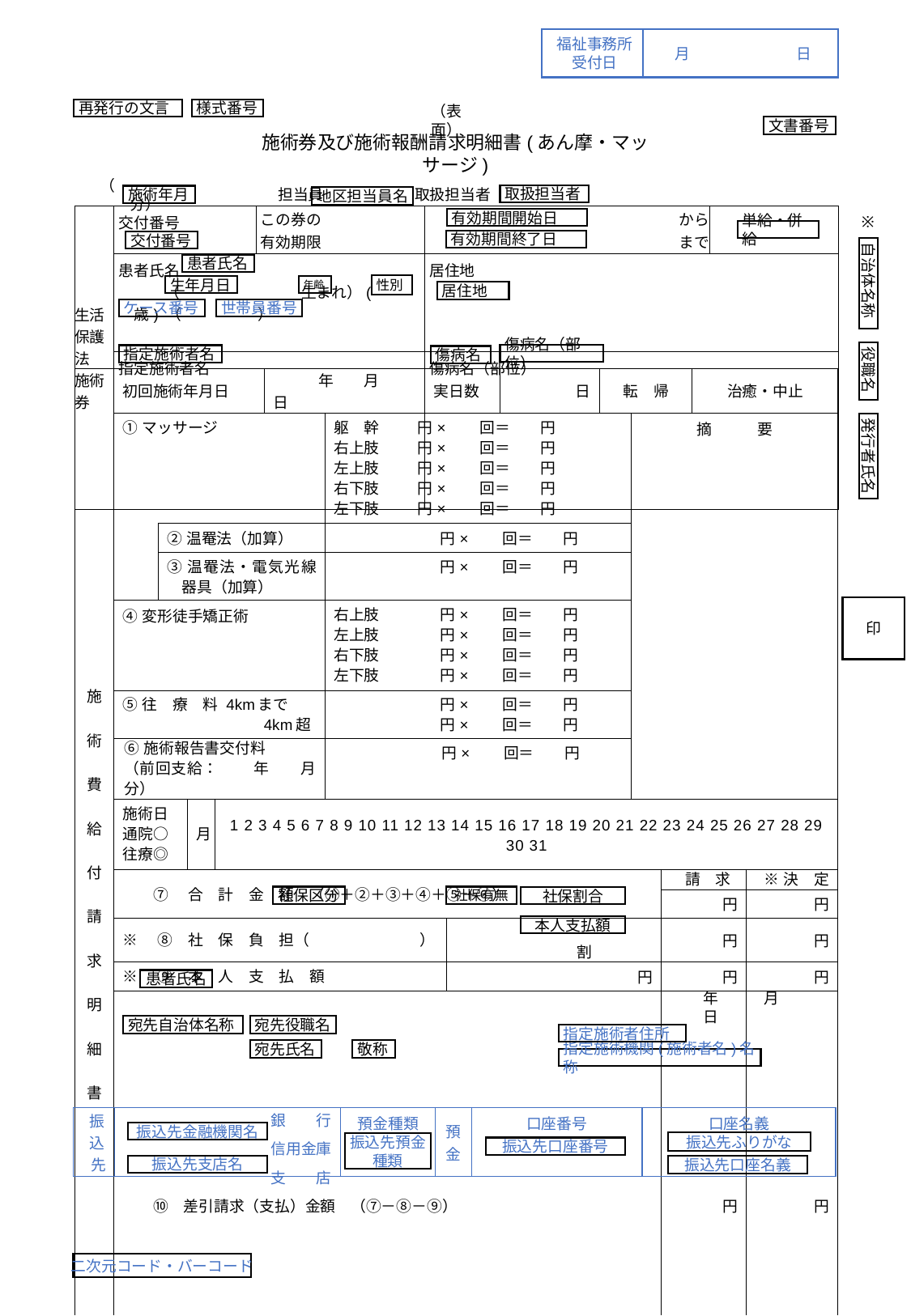

福祉事務所
受付日
月	日
再発行の文言
様式番号
（表面）
文書番号
施術券及び施術報酬請求明細書(あん摩・マッサージ)
（　　　　　　　　　分）
　　　担当員	　　　　取扱担当者
取扱担当者
施術年月
地区担当員名
| 生活保護法 施術券 | 交付番号 | この券の 有効期限 | から まで |  |
| --- | --- | --- | --- | --- |
|  | 患者氏名 　　　（　　　　　　　　生まれ）(　　　　歳) （　　　　　） |  | 居住地 |  |
|  | 指定施術者名 |  | 傷病名（部位） |  |
有効期間開始日
※
単給・併給
有効期間終了日
交付番号
自治体名称
患者氏名
性別
生年月日
年齢
居住地
ケース番号
世帯員番号
役職名
傷病名（部位）
指定施術者名
傷病名
| 施 術 費 給 付 請 求 明 細 書 | 初回施術年月日 |  |  |  | 年　　月　　日 |  | 実日数 |  | 日 | 転　帰 |  |  | 治癒・中止 |  |
| --- | --- | --- | --- | --- | --- | --- | --- | --- | --- | --- | --- | --- | --- | --- |
|  | ①マッサージ |  |  |  |  | 躯　幹 円×　　回＝　　円 右上肢 円×　　回＝　　円 左上肢 円×　　回＝　　円 右下肢 円×　　回＝　　円 左下肢 円×　　回＝　　円 |  |  |  |  | 摘　　　要 |  |  |  |
|  |  | ②温罨法（加算） |  |  |  | 円×　　回＝　　円 |  |  |  |  |  |  |  |  |
|  |  | ③温罨法・電気光線器具（加算） |  |  |  | 円×　　回＝　　円 |  |  |  |  |  |  |  |  |
|  | ④変形徒手矯正術 |  |  |  |  | 右上肢　　　　円×　　回＝　　円 左上肢　　　　円×　　回＝　　円 右下肢　　　　円×　　回＝　　円 左下肢　　　　円×　　回＝　　円 |  |  |  |  |  |  |  |  |
|  | ⑤往　療　料 4kmまで 　　　　　　　　　4km超 |  |  |  |  | 円×　　回＝　　円 円×　　回＝　　円 |  |  |  |  |  |  |  |  |
|  | ⑥施術報告書交付料 （前回支給：　 　年　　月分） |  |  |  |  | 円×　　回＝　　円 |  |  |  |  |  |  |  |  |
|  | 施術日 通院○ 往療◎ |  | 月 | 1 2 3 4 5 6 7 8 9 10 11 12 13 14 15 16 17 18 19 20 21 22 23 24 25 26 27 28 29 30 31 | 1 2 3 4 5 6 7 8 9 10 11 12 13 14 15 16 17 18 19 20 21 22 23 24 25 26 27 28 29 30 31 |  |  |  |  |  |  |  |  |  |
|  | ⑦　合　計　金　額　（①＋②＋③＋④＋⑤＋⑥） |  |  |  |  |  |  |  |  |  |  | 請　求 |  | ※決　定 |
|  |  |  |  |  |  |  |  |  |  |  |  | 円 |  | 円 |
|  | ※　⑧　社　保　負　担（ 　　　　　　　） |  |  |  |  |  |  | 割 |  |  |  | 円 |  | 円 |
|  | ※　⑨　本　人　支　払　額 |  |  |  |  |  |  | 円 |  |  |  | 円 |  | 円 |
|  | ⑩　差引請求（支払）金額　（⑦－⑧－⑨） |  |  |  |  |  |  |  |  |  |  | 円 |  | 円 |
| 請　求　書 | にかかる上記明細書による施術料を請求します。 住　所 指定施術者 氏　名 |  |  |  |  |  |  |  |  |  |  |  |  |  |
発行者氏名
印
社保区分
社保有無
社保割合
本人支払額
患者氏名
　　年　　　月　　　日
宛先自治体名称
宛先役職名
指定施術者住所
宛先氏名
敬称
指定施術機関(施術者名)名称
| 振込先 | 銀　　行 信用金庫 支　　店 | 預金種類 | 預金 | 口座番号 | 口座名義 |
| --- | --- | --- | --- | --- | --- |
振込先金融機関名
振込先ふりがな
振込先預金種類
振込先口座番号
振込先支店名
振込先口座名義
二次元コード・バーコード